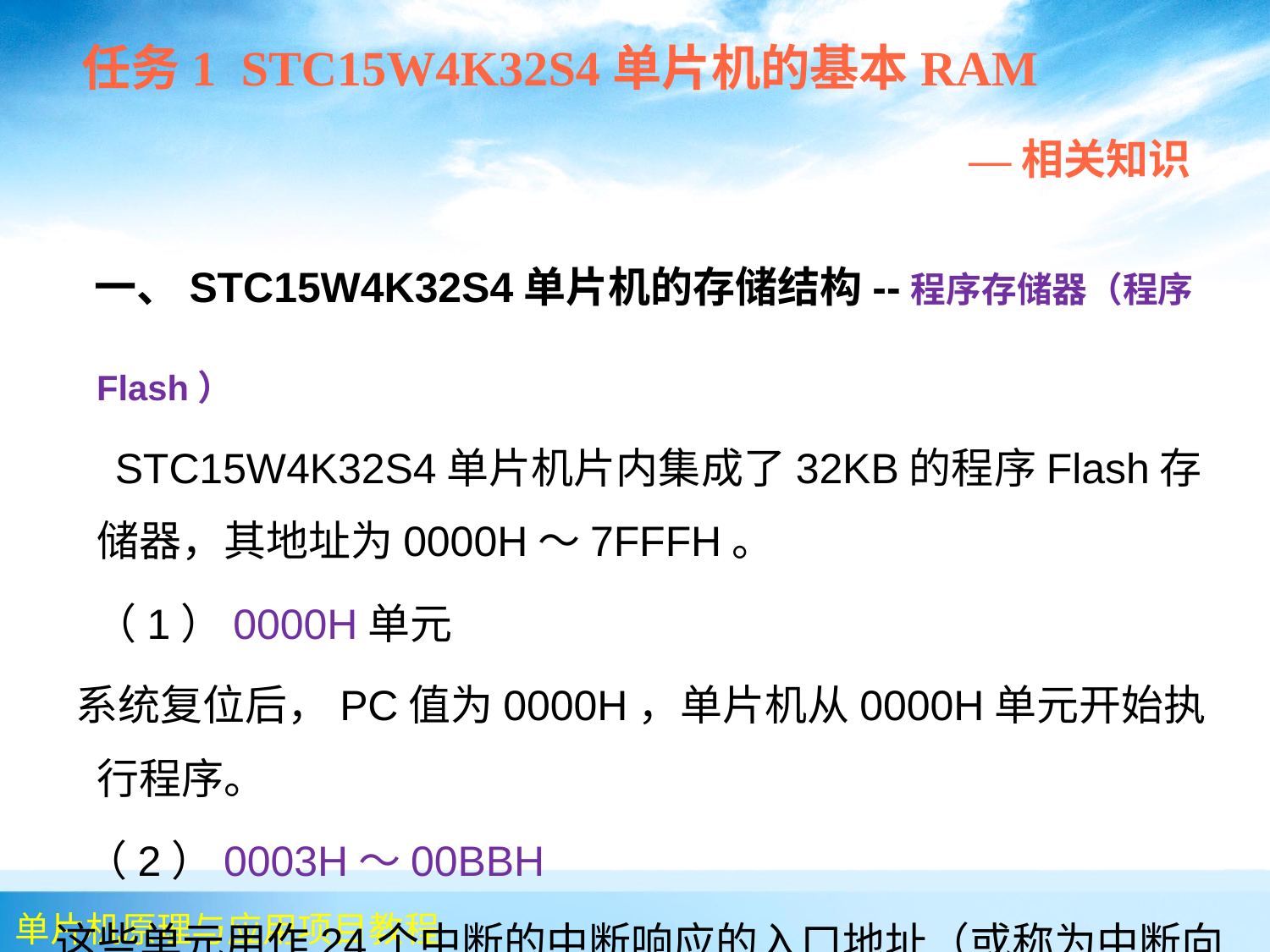

任务1  STC15W4K32S4单片机的基本RAM
                                                                            —相关知识
   一、STC15W4K32S4单片机的存储结构--程序存储器（程序Flash）
     STC15W4K32S4单片机片内集成了32KB的程序Flash存储器，其地址为0000H～7FFFH。
   （1）0000H单元
 系统复位后，PC值为0000H，单片机从0000H单元开始执行程序。
  （2）0003H～00BBH
这些单元用作24个中断的中断响应的入口地址（或称为中断向量地址）。